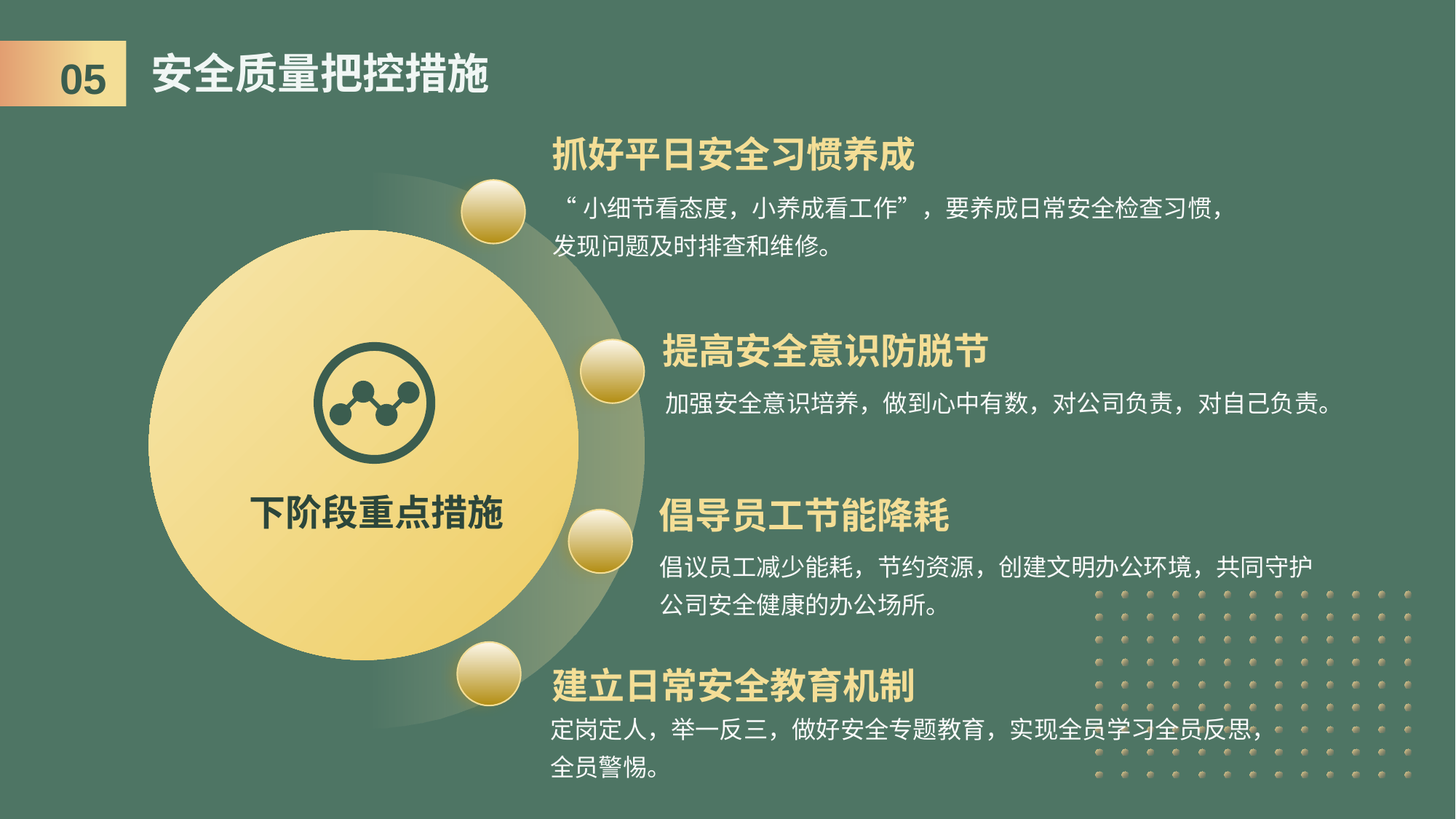

05
# 安全质量把控措施
抓好平日安全习惯养成

“小细节看态度，小养成看工作”，要养成日常安全检查习惯，发现问题及时排查和维修。

提高安全意识防脱节

加强安全意识培养，做到心中有数，对公司负责，对自己负责。
下阶段重点措施
倡导员工节能降耗

倡议员工减少能耗，节约资源，创建文明办公环境，共同守护公司安全健康的办公场所。

建立日常安全教育机制
定岗定人，举一反三，做好安全专题教育，实现全员学习全员反思，全员警惕。